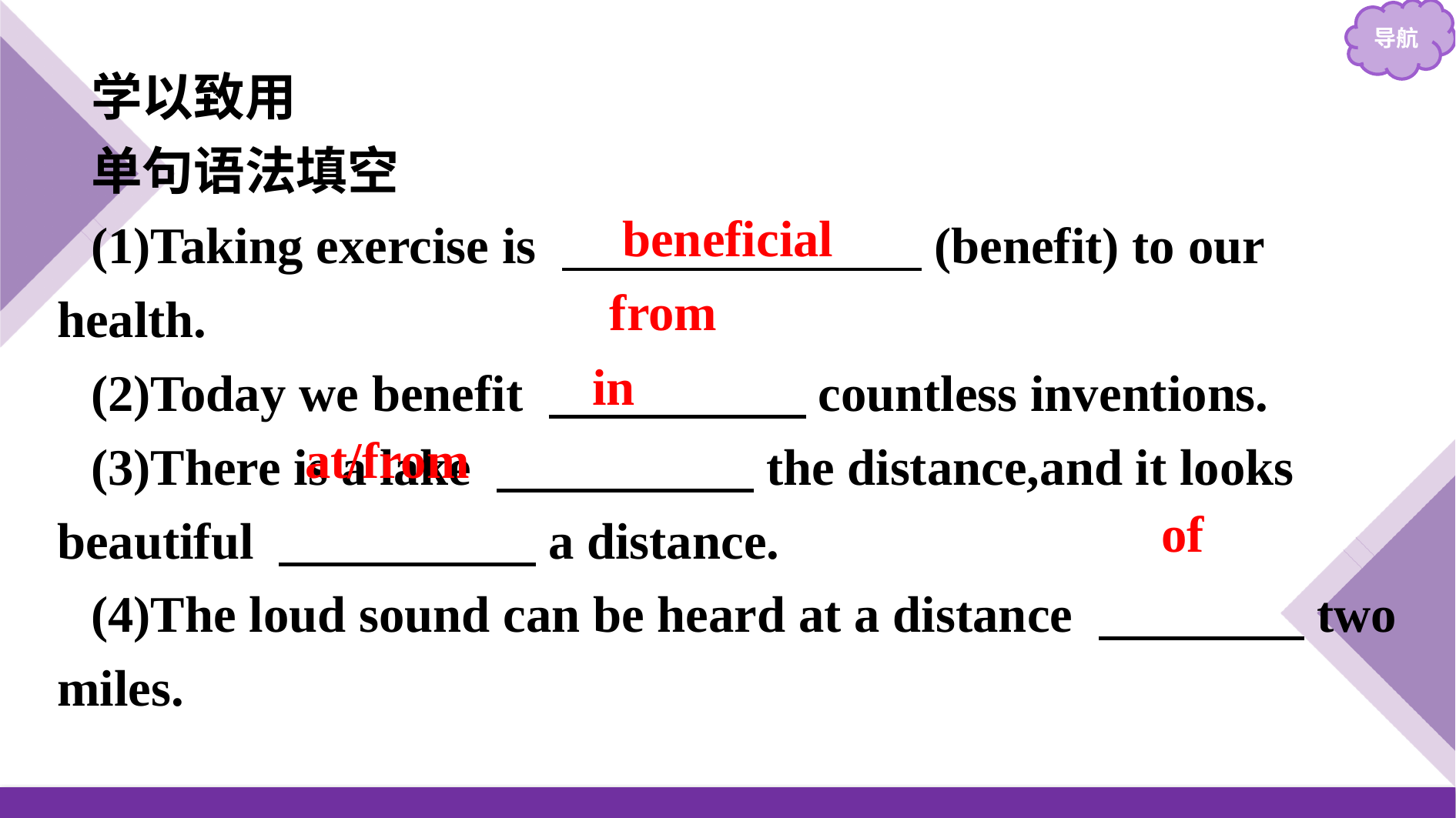

学以致用
单句语法填空
(1)Taking exercise is 　　　　　　　(benefit) to our health.
(2)Today we benefit 　　　　　countless inventions.
(3)There is a lake 　　　　　the distance,and it looks beautiful 　　　　　a distance.
(4)The loud sound can be heard at a distance 　　　　two miles.
beneficial
from
in
at/from
of